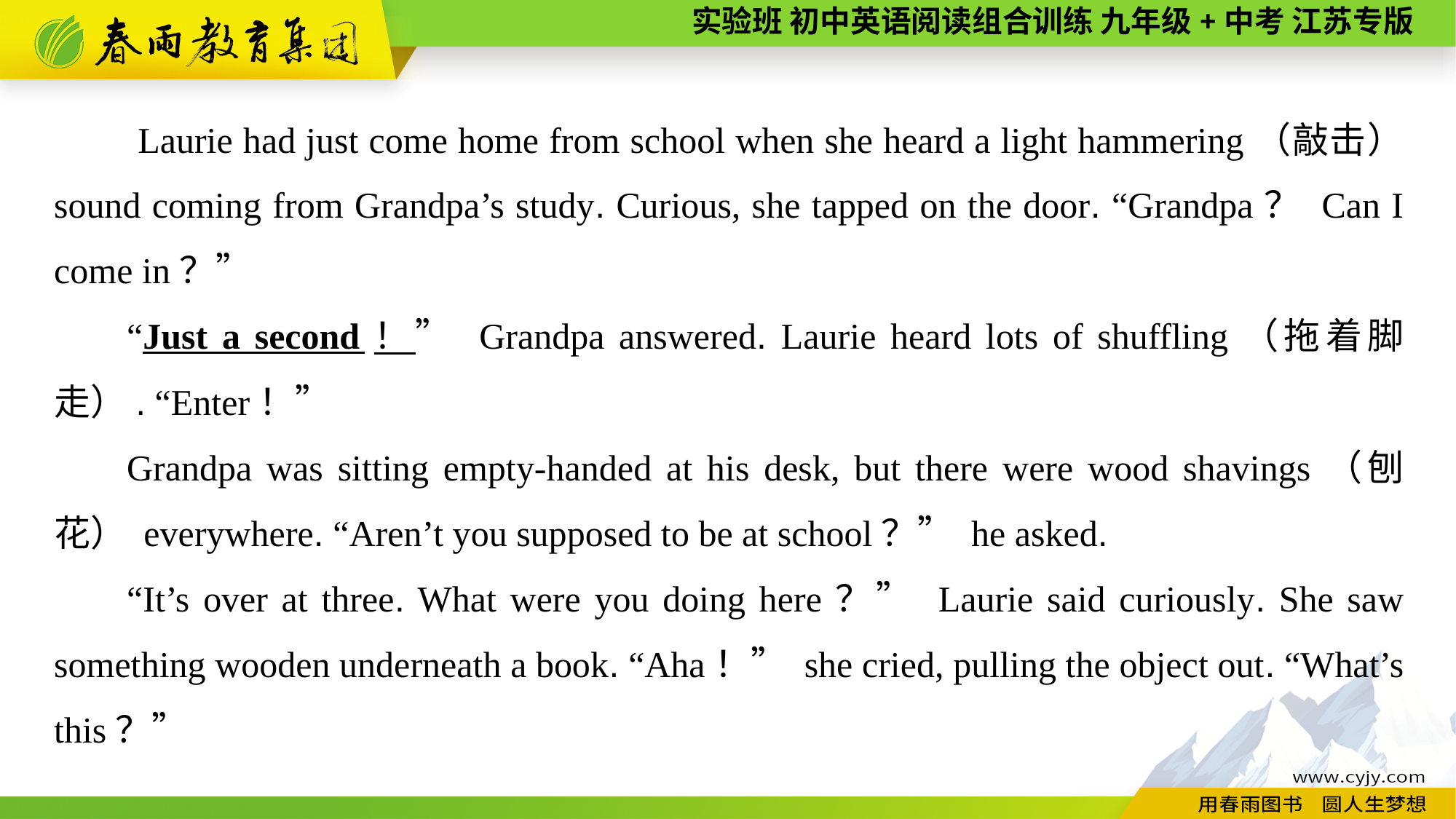

Laurie had just come home from school when she heard a light hammering（敲击） sound coming from Grandpa’s study. Curious, she tapped on the door. “Grandpa？ Can I come in？”
“Just a second！” Grandpa answered. Laurie heard lots of shuffling（拖着脚走）. “Enter！”
Grandpa was sitting empty-handed at his desk, but there were wood shavings（刨花） everywhere. “Aren’t you supposed to be at school？” he asked.
“It’s over at three. What were you doing here？” Laurie said curiously. She saw something wooden underneath a book. “Aha！” she cried, pulling the object out. “What’s this？”